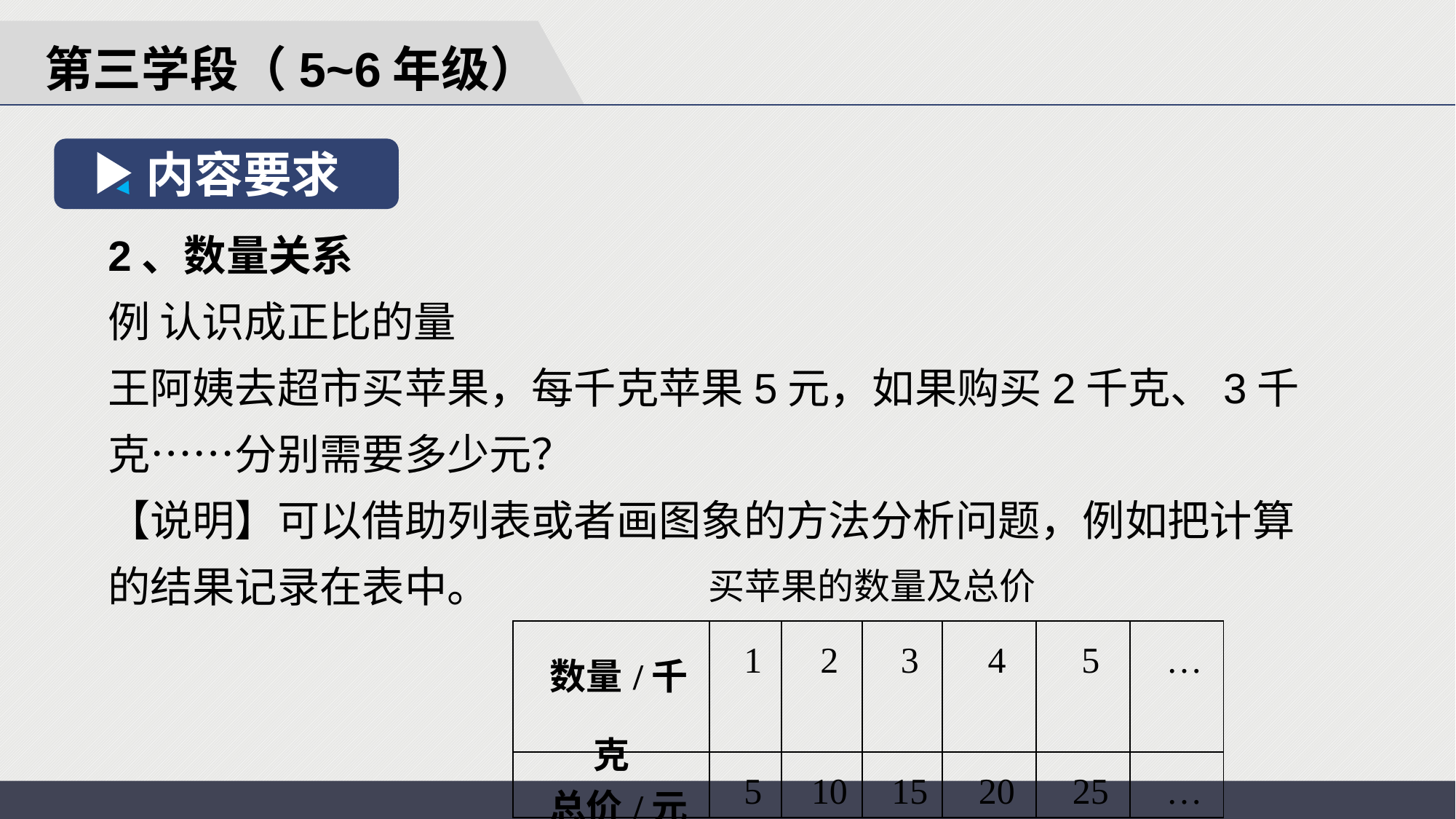

第三学段（5~6年级）
内容要求

2、数量关系
例 认识成正比的量
王阿姨去超市买苹果，每千克苹果5元，如果购买2千克、3千克……分别需要多少元？
【说明】可以借助列表或者画图象的方法分析问题，例如把计算的结果记录在表中。
买苹果的数量及总价
| 数量/千克 | 1 | 2 | 3 | 4 | 5 | … |
| --- | --- | --- | --- | --- | --- | --- |
| 总价/元 | 5 | 10 | 15 | 20 | 25 | … |